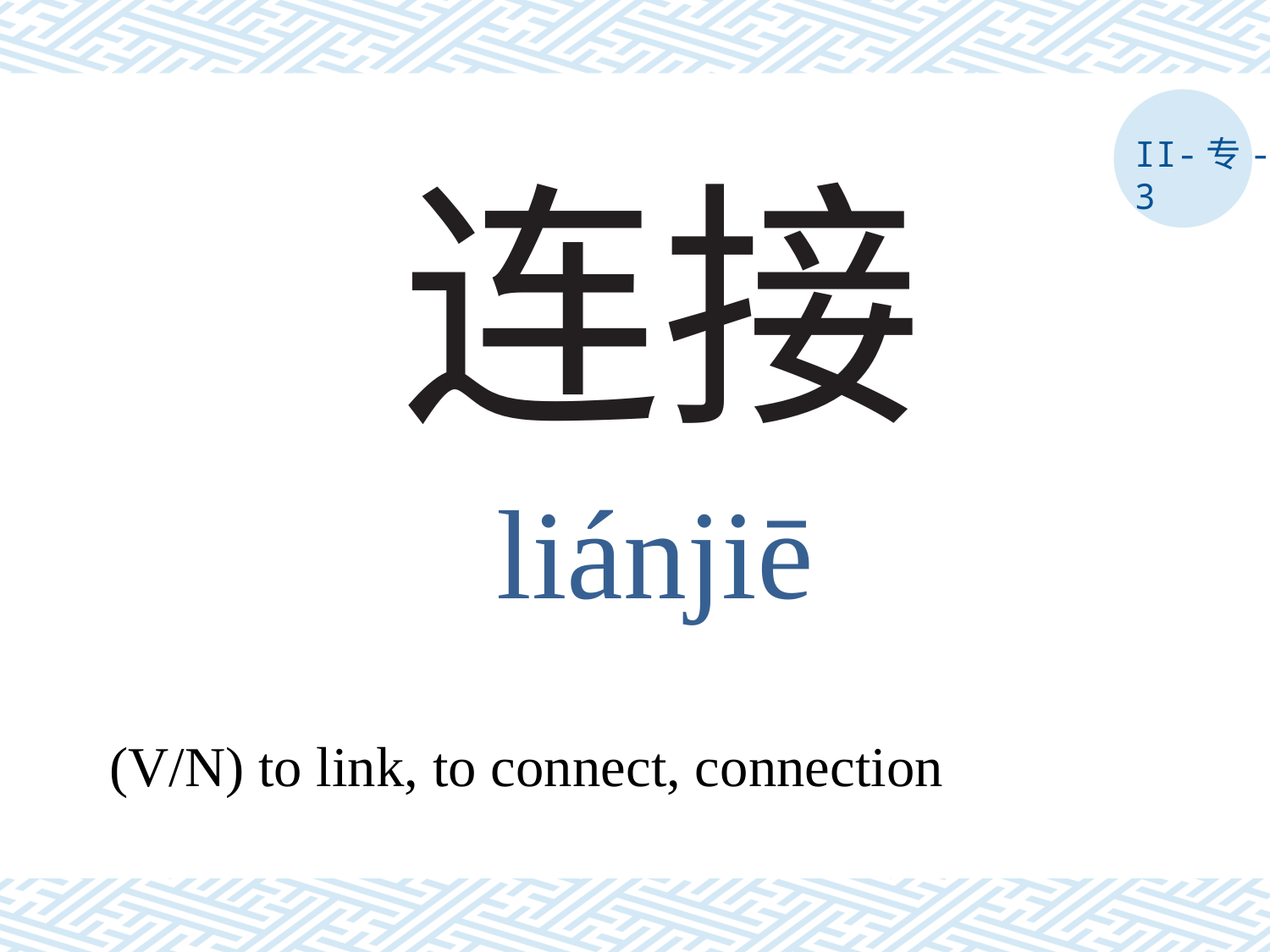

II-专-3

# 连接
liánjiē
(V/N) to link, to connect, connection